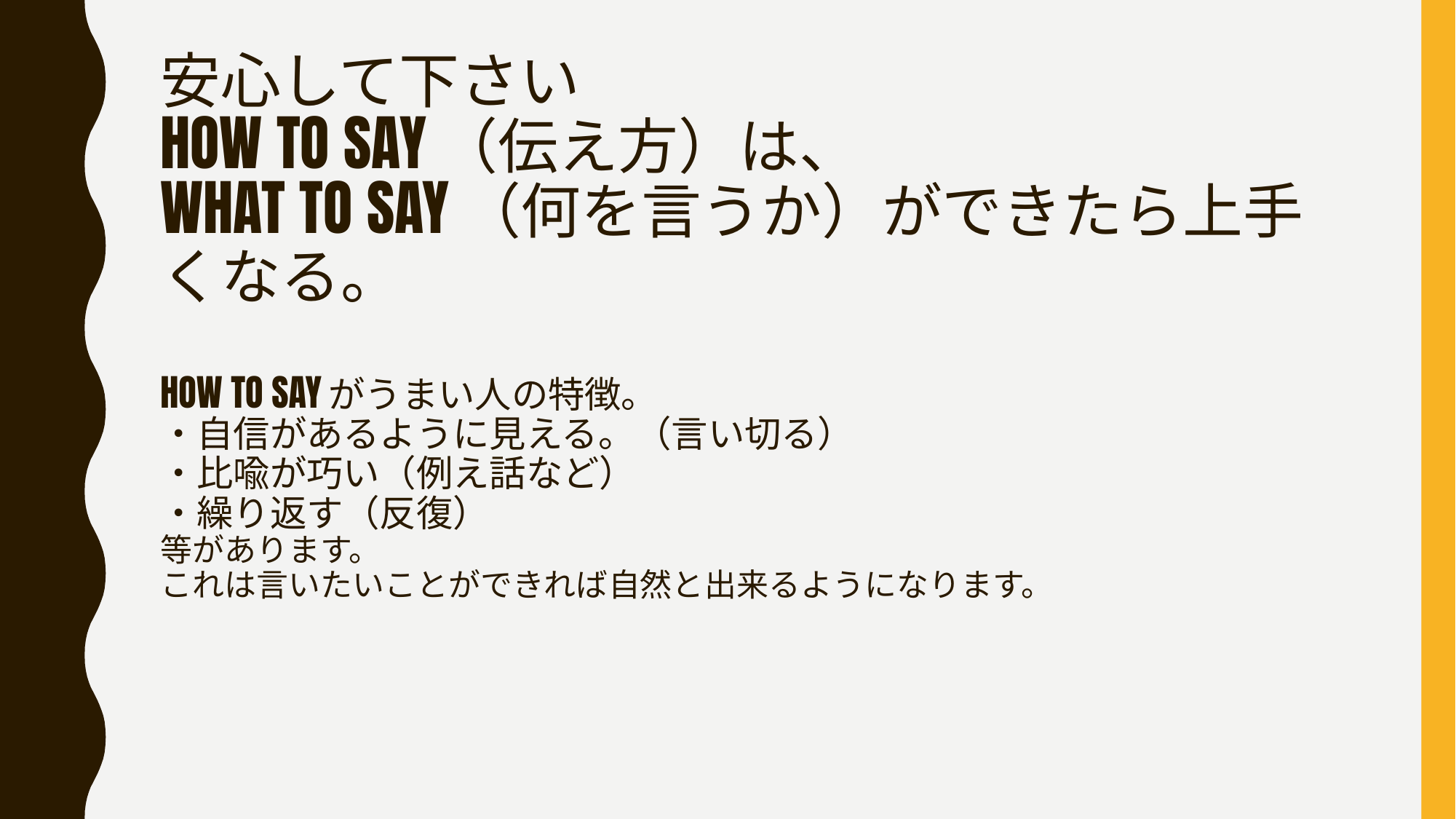

# 安心して下さい HOW TO SAY（伝え方）は、 WHAT TO SAY（何を言うか）ができたら上手くなる。 HOW TO SAYがうまい人の特徴。 ・自信があるように見える。（言い切る） ・比喩が巧い（例え話など） ・繰り返す（反復） 等があります。 これは言いたいことができれば自然と出来るようになります。